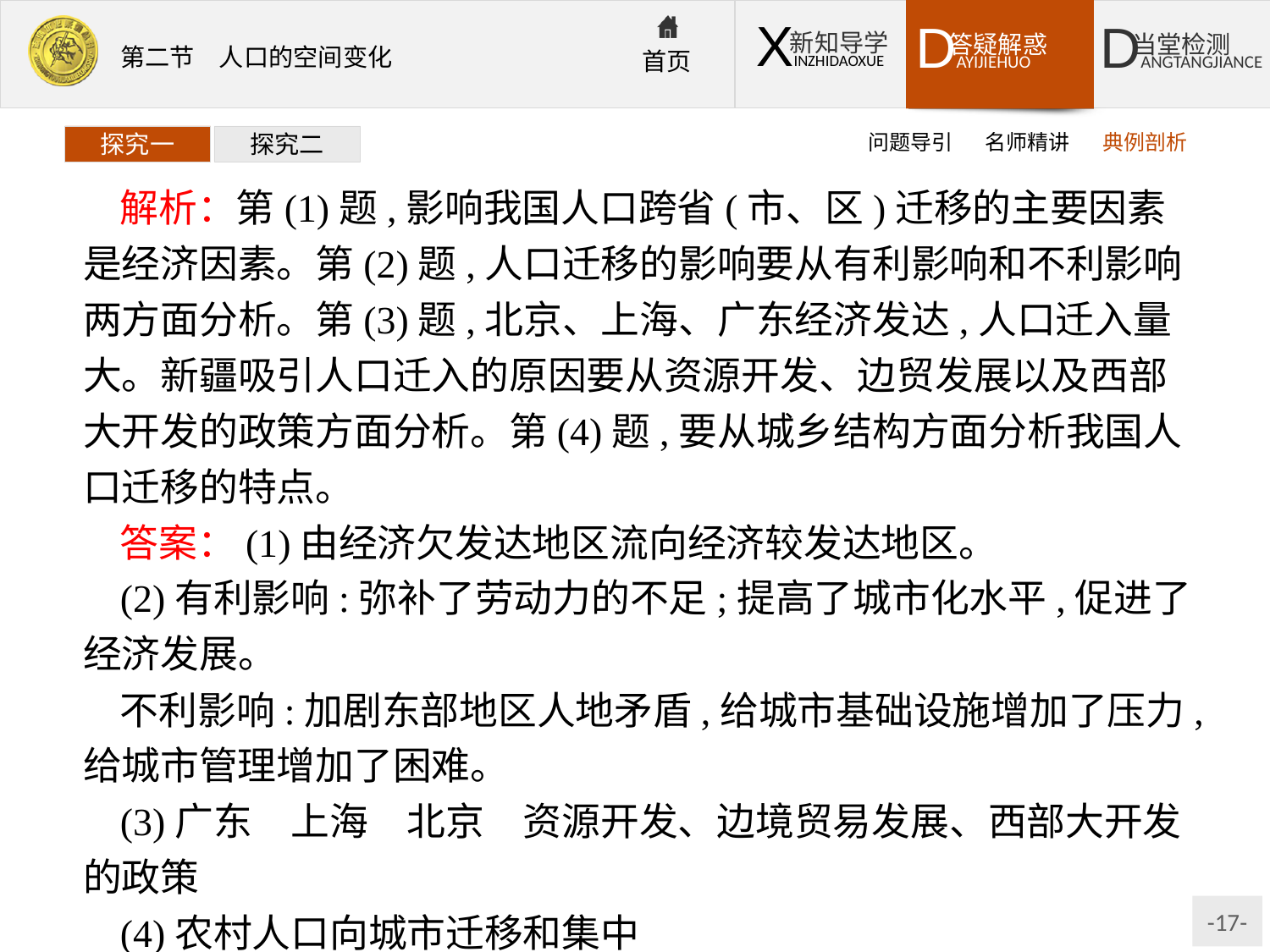

问题导引
名师精讲
典例剖析
探究一
探究二
解析：第(1)题,影响我国人口跨省(市、区)迁移的主要因素是经济因素。第(2)题,人口迁移的影响要从有利影响和不利影响两方面分析。第(3)题,北京、上海、广东经济发达,人口迁入量大。新疆吸引人口迁入的原因要从资源开发、边贸发展以及西部大开发的政策方面分析。第(4)题,要从城乡结构方面分析我国人口迁移的特点。
答案：(1)由经济欠发达地区流向经济较发达地区。
(2)有利影响:弥补了劳动力的不足;提高了城市化水平,促进了经济发展。
不利影响:加剧东部地区人地矛盾,给城市基础设施增加了压力,给城市管理增加了困难。
(3)广东　上海　北京　资源开发、边境贸易发展、西部大开发的政策
(4)农村人口向城市迁移和集中